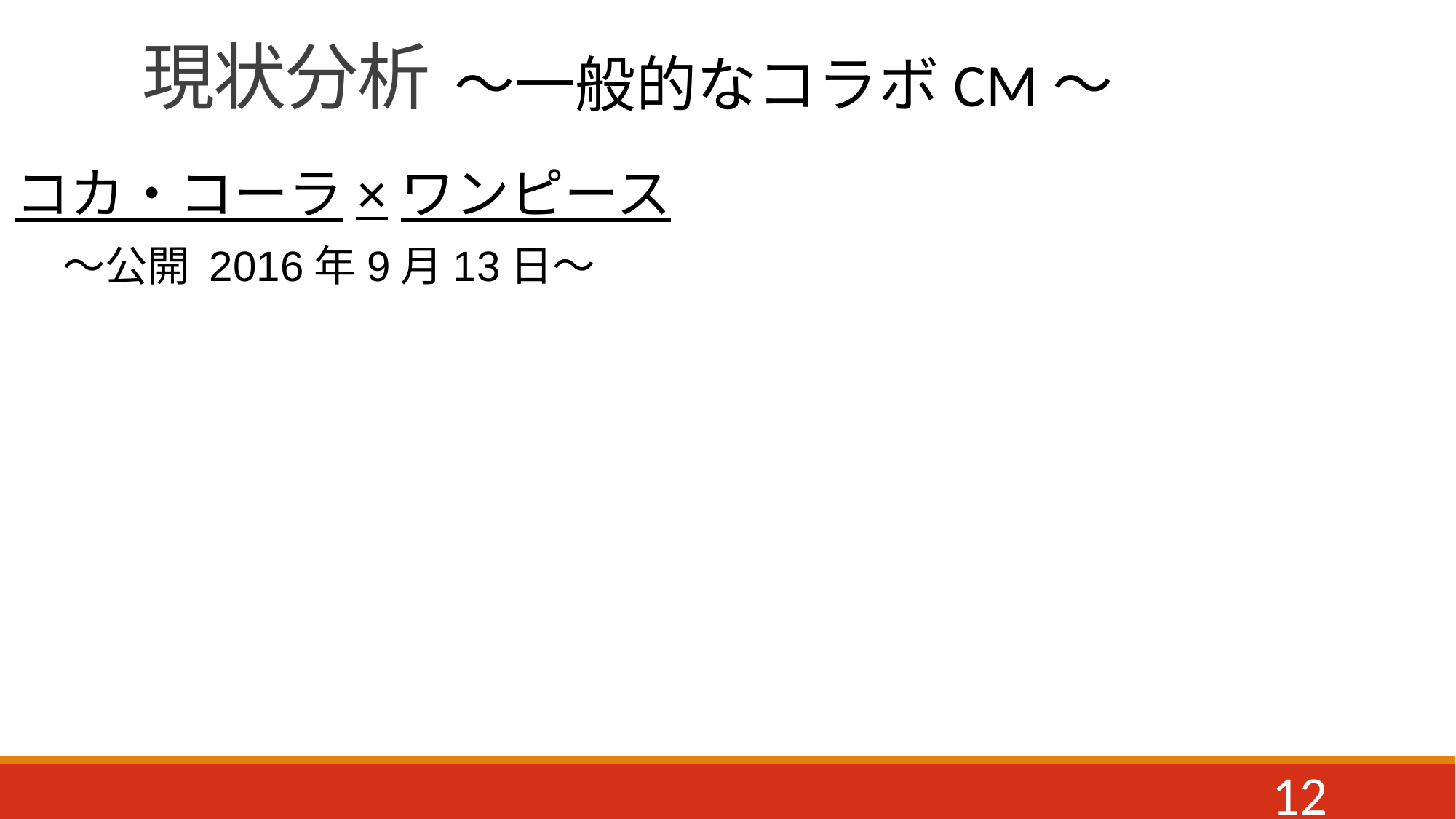

# 現状分析
～一般的なコラボCM～
コカ・コーラ×ワンピース
～公開 2016年9月13日～
12